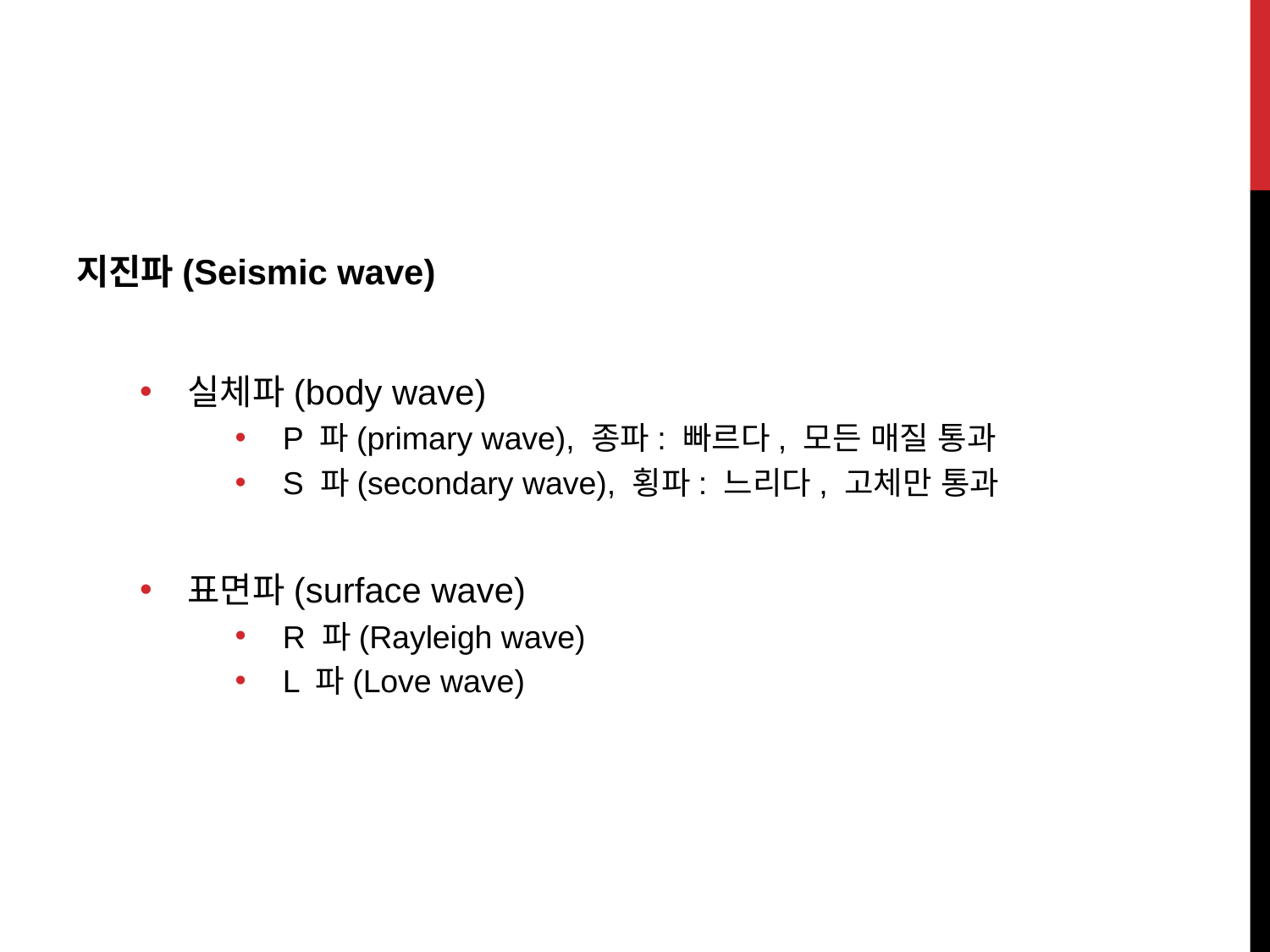

#
지진파(Seismic wave)

실체파(body wave)
P 파(primary wave), 종파: 빠르다, 모든 매질 통과
S 파(secondary wave), 횡파: 느리다, 고체만 통과

표면파(surface wave)
R 파(Rayleigh wave)
L 파(Love wave)